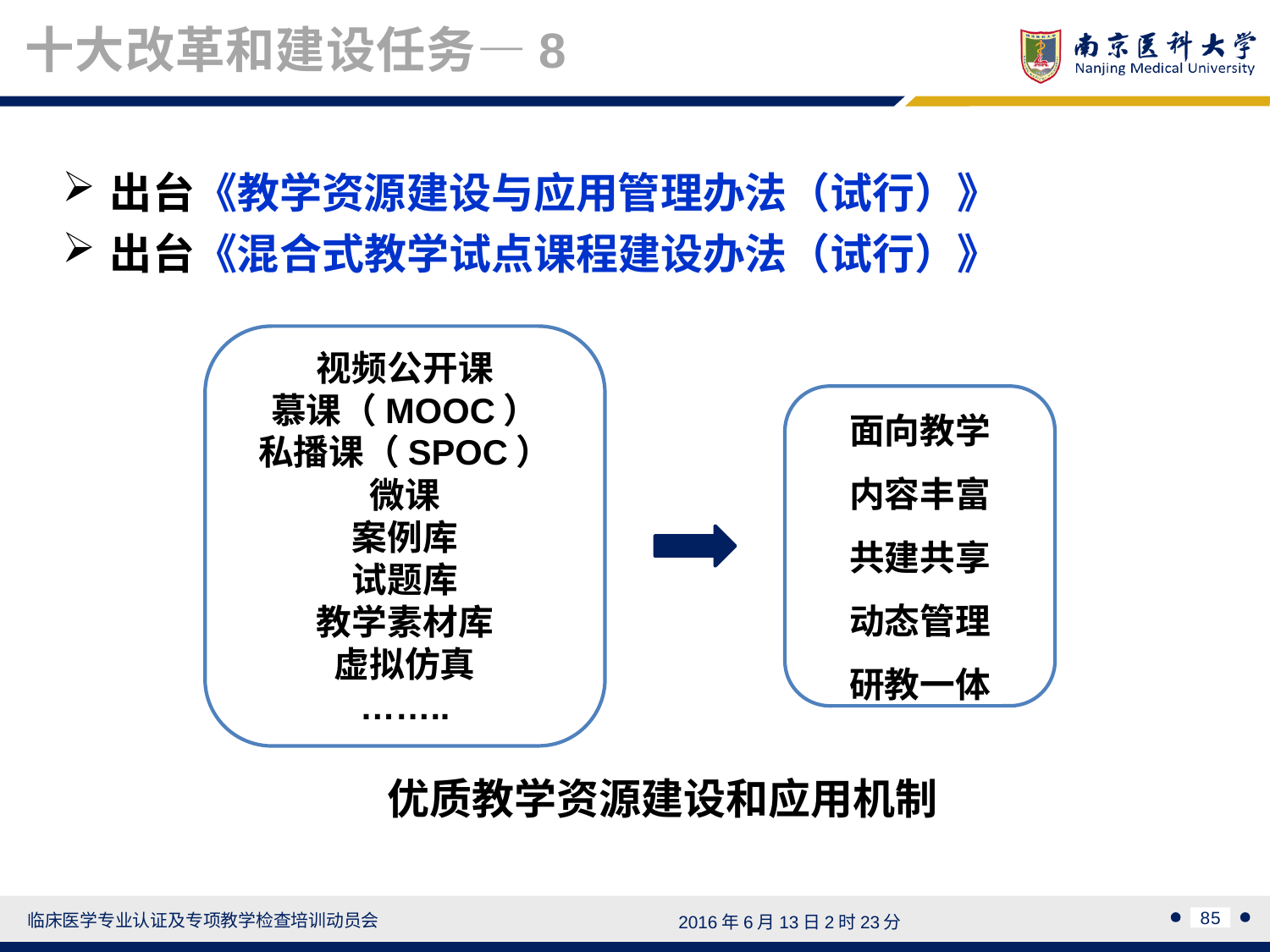

十大改革和建设任务—8
出台《教学资源建设与应用管理办法（试行）》
出台《混合式教学试点课程建设办法（试行）》
视频公开课
慕课（MOOC）
私播课（SPOC）
微课
案例库
试题库
教学素材库
虚拟仿真
……..
面向教学
内容丰富
共建共享
动态管理
研教一体

优质教学资源建设和应用机制